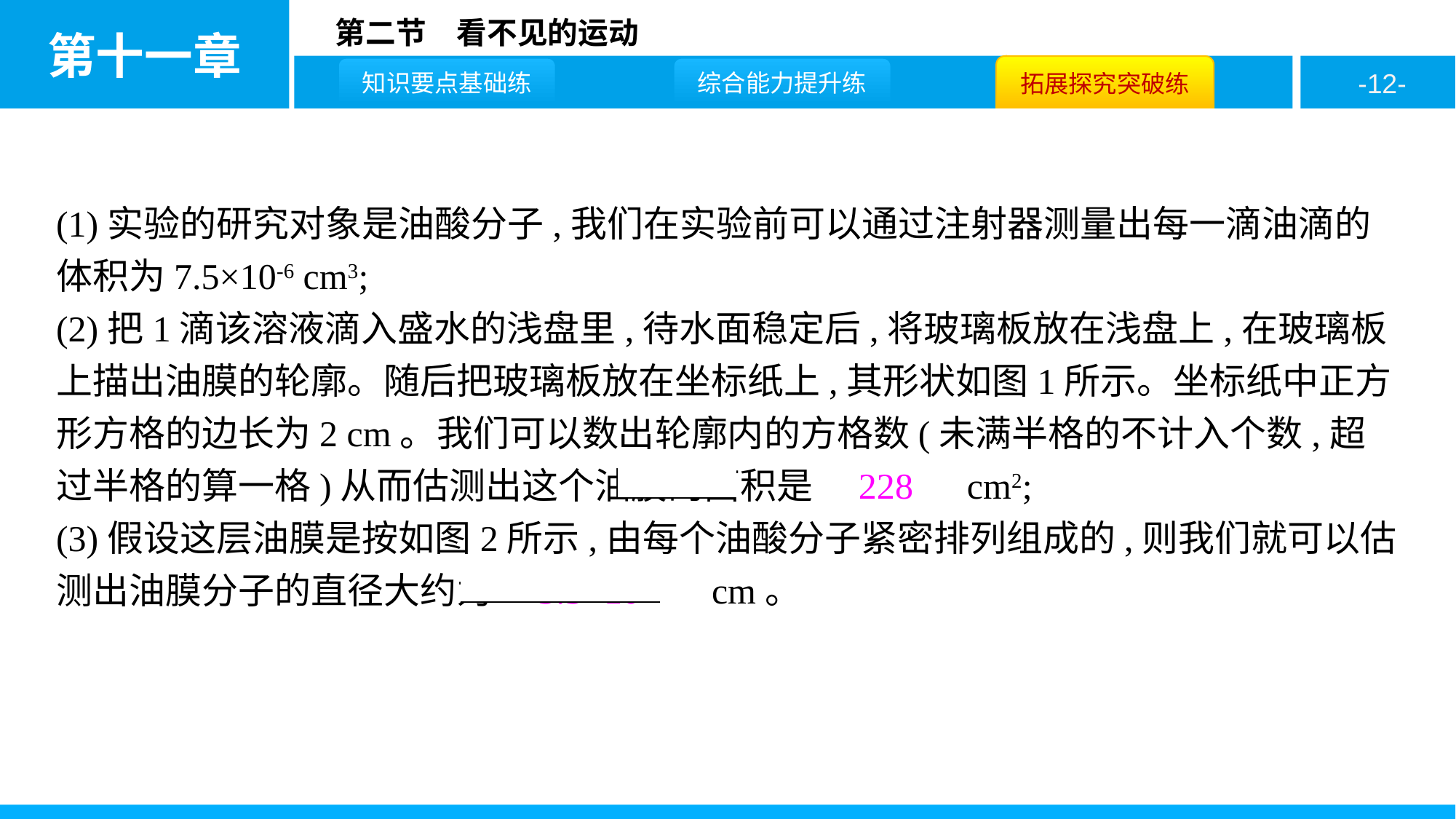

(1)实验的研究对象是油酸分子,我们在实验前可以通过注射器测量出每一滴油滴的体积为7.5×10-6 cm3;
(2)把1滴该溶液滴入盛水的浅盘里,待水面稳定后,将玻璃板放在浅盘上,在玻璃板上描出油膜的轮廓。随后把玻璃板放在坐标纸上,其形状如图1所示。坐标纸中正方形方格的边长为2 cm。我们可以数出轮廓内的方格数(未满半格的不计入个数,超过半格的算一格)从而估测出这个油膜的面积是　228　cm2;
(3)假设这层油膜是按如图2所示,由每个油酸分子紧密排列组成的,则我们就可以估测出油膜分子的直径大约为　3.3×10-8　cm。